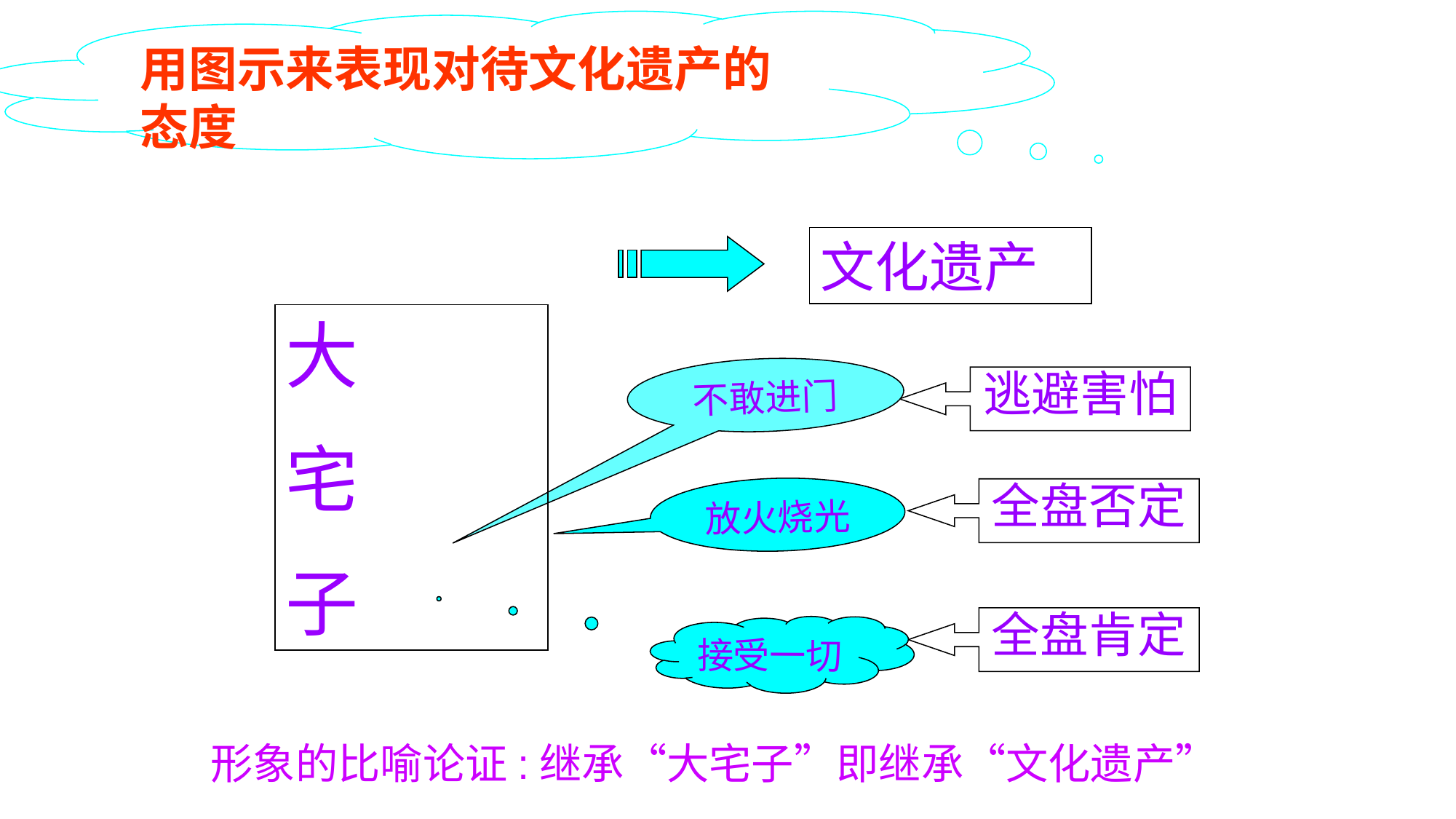

用图示来表现对待文化遗产的态度
文化遗产

大
宅
子
逃避害怕

不敢进门
全盘否定

放火烧光
全盘肯定

接受一切

形象的比喻论证:继承“大宅子”即继承“文化遗产”